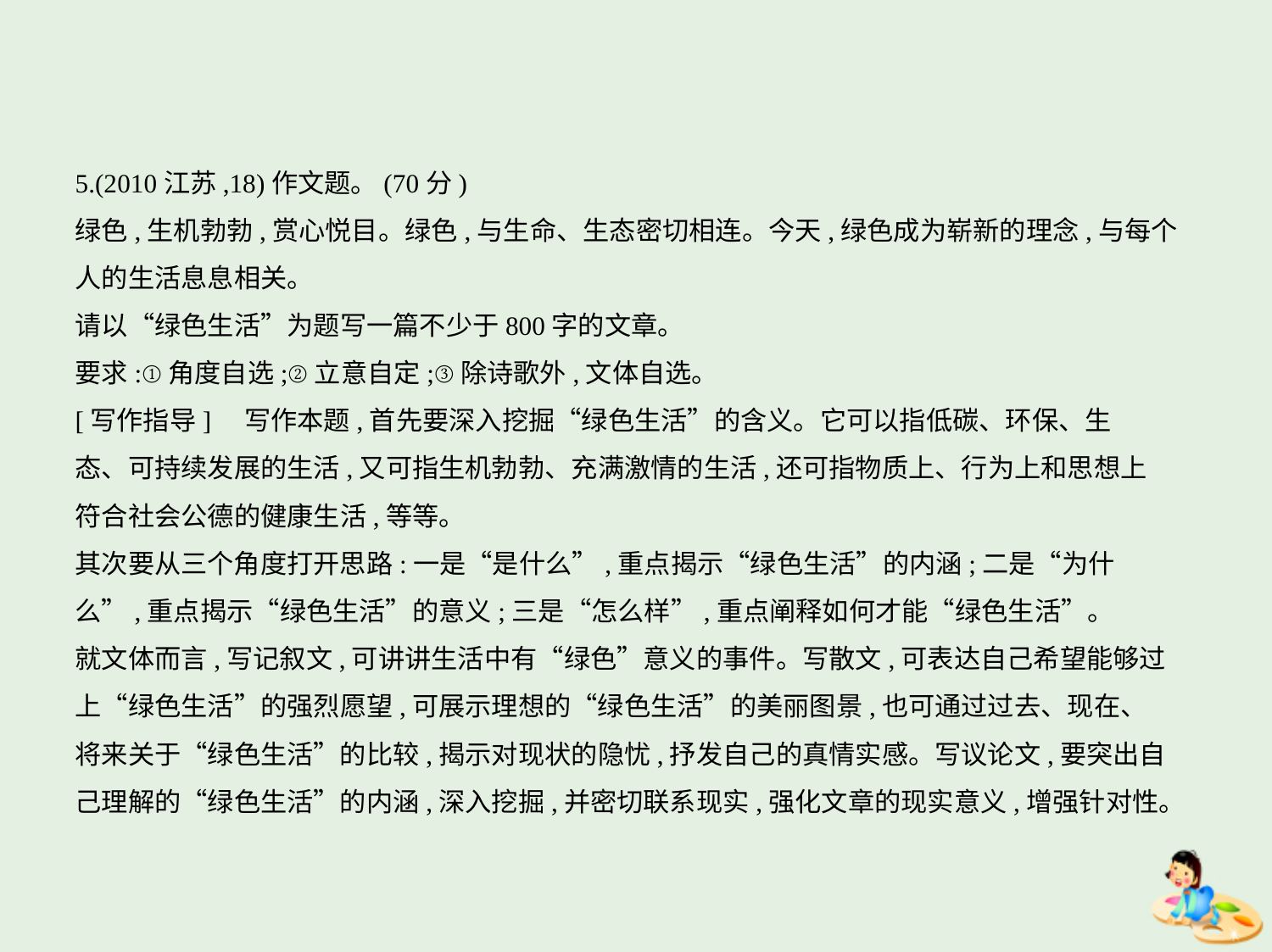

5.(2010江苏,18)作文题。(70分)
绿色,生机勃勃,赏心悦目。绿色,与生命、生态密切相连。今天,绿色成为崭新的理念,与每个
人的生活息息相关。
请以“绿色生活”为题写一篇不少于800字的文章。
要求:①角度自选;②立意自定;③除诗歌外,文体自选。
[写作指导]　写作本题,首先要深入挖掘“绿色生活”的含义。它可以指低碳、环保、生
态、可持续发展的生活,又可指生机勃勃、充满激情的生活,还可指物质上、行为上和思想上
符合社会公德的健康生活,等等。
其次要从三个角度打开思路:一是“是什么”,重点揭示“绿色生活”的内涵;二是“为什
么”,重点揭示“绿色生活”的意义;三是“怎么样”,重点阐释如何才能“绿色生活”。
就文体而言,写记叙文,可讲讲生活中有“绿色”意义的事件。写散文,可表达自己希望能够过
上“绿色生活”的强烈愿望,可展示理想的“绿色生活”的美丽图景,也可通过过去、现在、
将来关于“绿色生活”的比较,揭示对现状的隐忧,抒发自己的真情实感。写议论文,要突出自
己理解的“绿色生活”的内涵,深入挖掘,并密切联系现实,强化文章的现实意义,增强针对性。